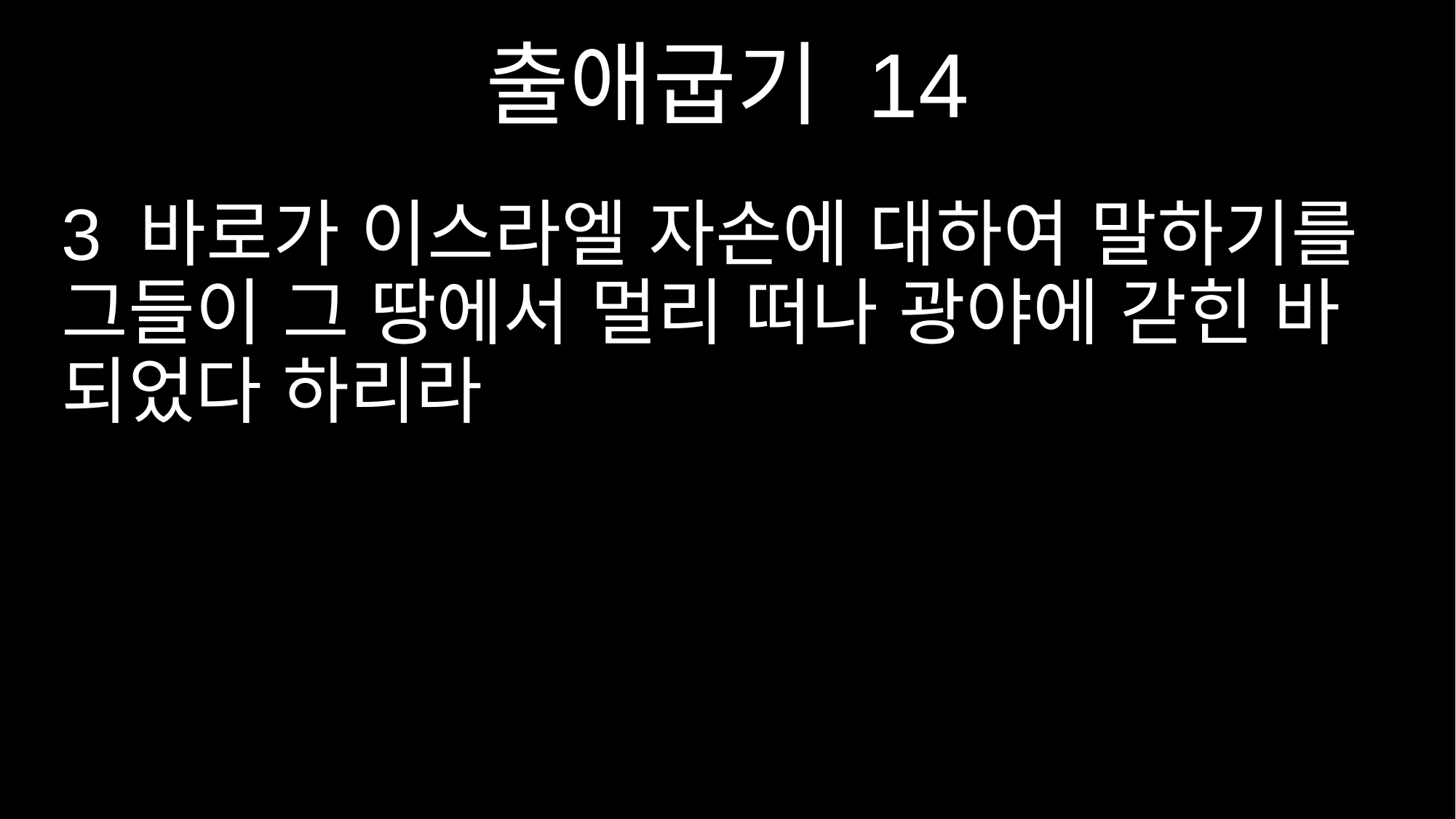

출애굽기 14
3 바로가 이스라엘 자손에 대하여 말하기를 그들이 그 땅에서 멀리 떠나 광야에 갇힌 바 되었다 하리라